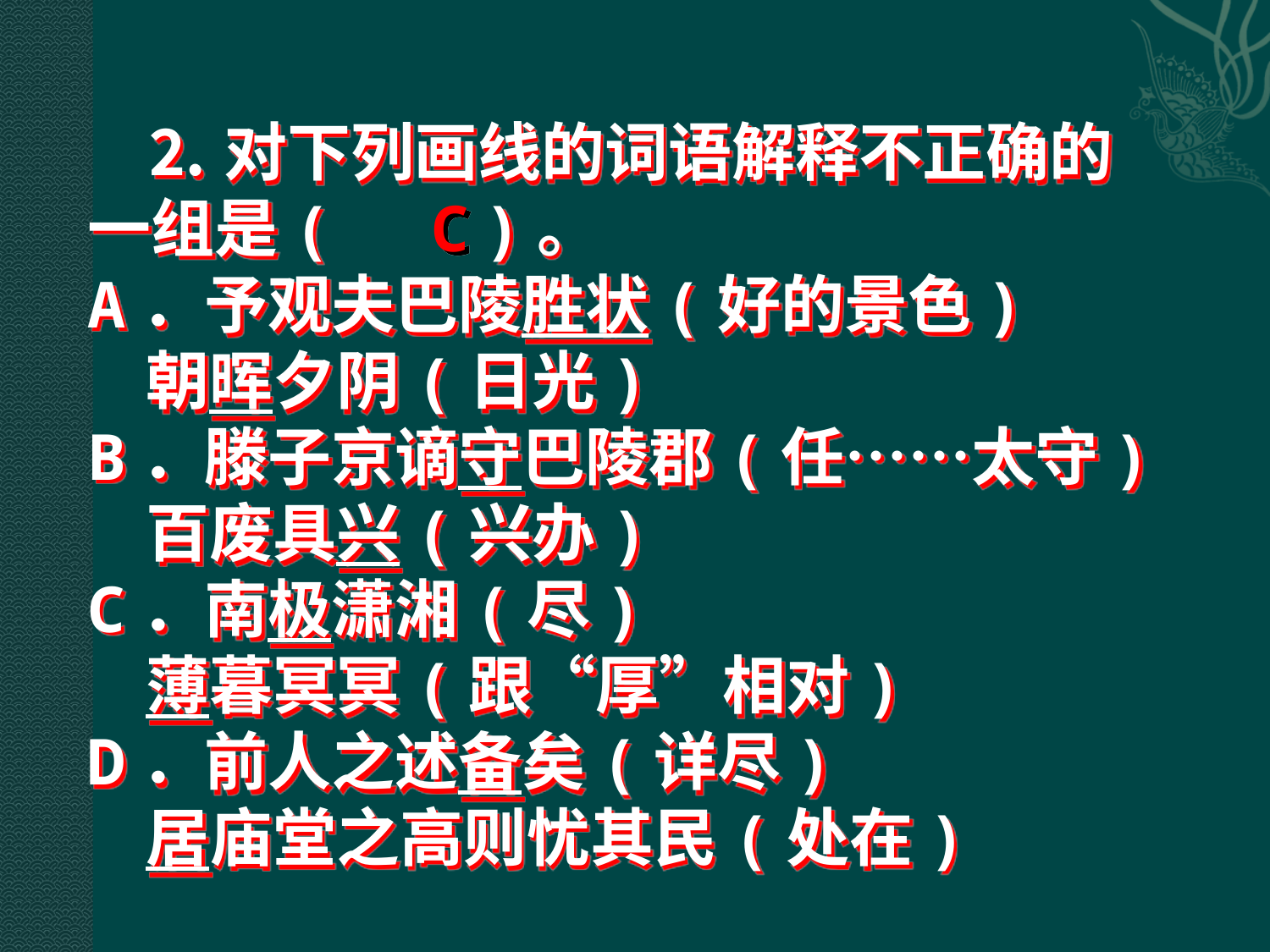

⒉对下列画线的词语解释不正确的一组是(    )。
A．予观夫巴陵胜状(好的景色)
   朝晖夕阴(日光)
B．滕子京谪守巴陵郡(任……太守)
   百废具兴(兴办)
C．南极潇湘(尽)
   薄暮冥冥(跟“厚”相对)
D．前人之述备矣(详尽)
   居庙堂之高则忧其民(处在)
C